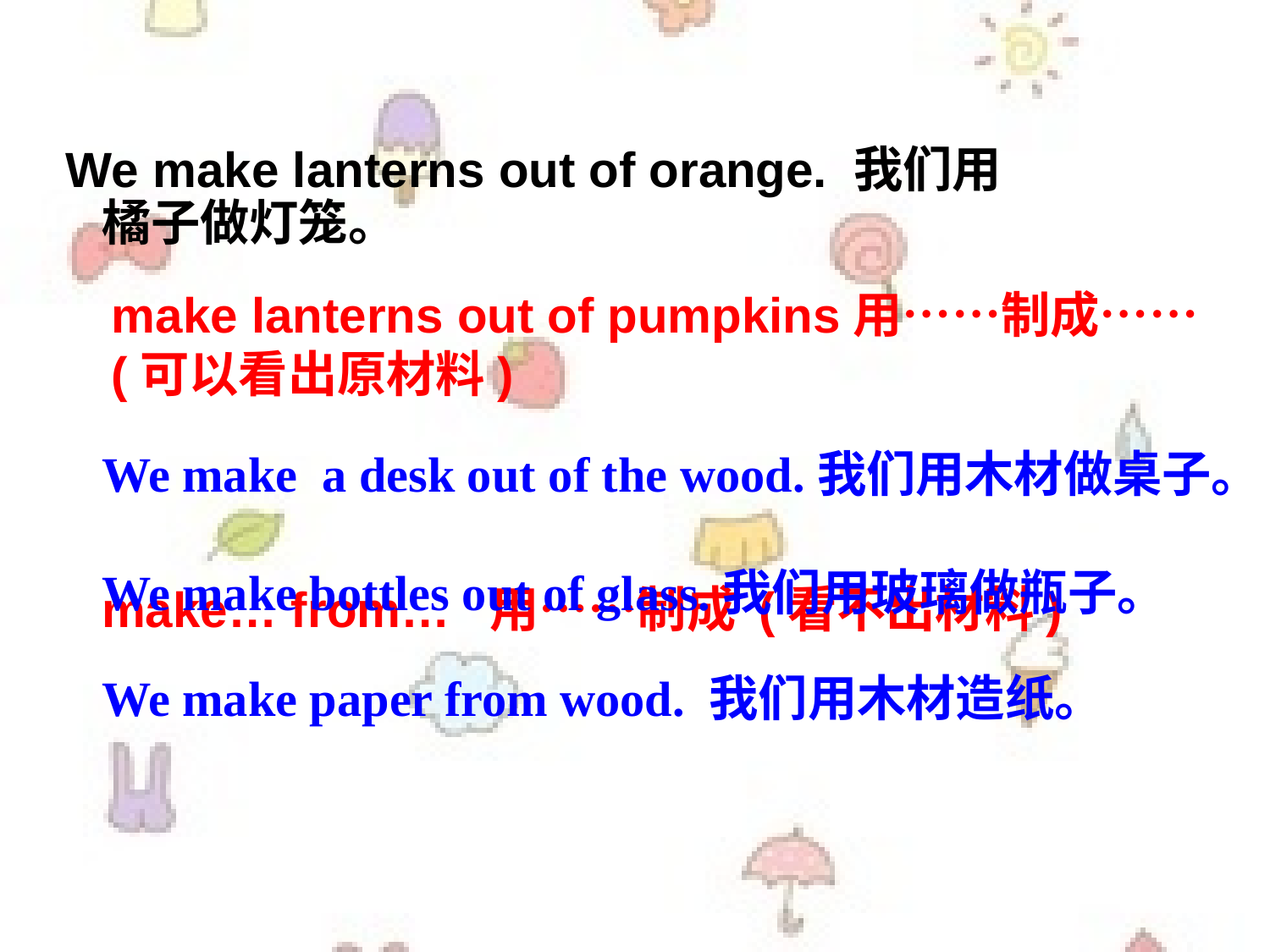

We make lanterns out of orange. 我们用                 橘子做灯笼。
make lanterns out of pumpkins用……制成…… (可以看出原材料)
We make  a desk out of the wood.我们用木材做桌子。
We make bottles out of glass.我们用玻璃做瓶子。
make… from…  用……制成 (看不出材料)
We make paper from wood. 我们用木材造纸。